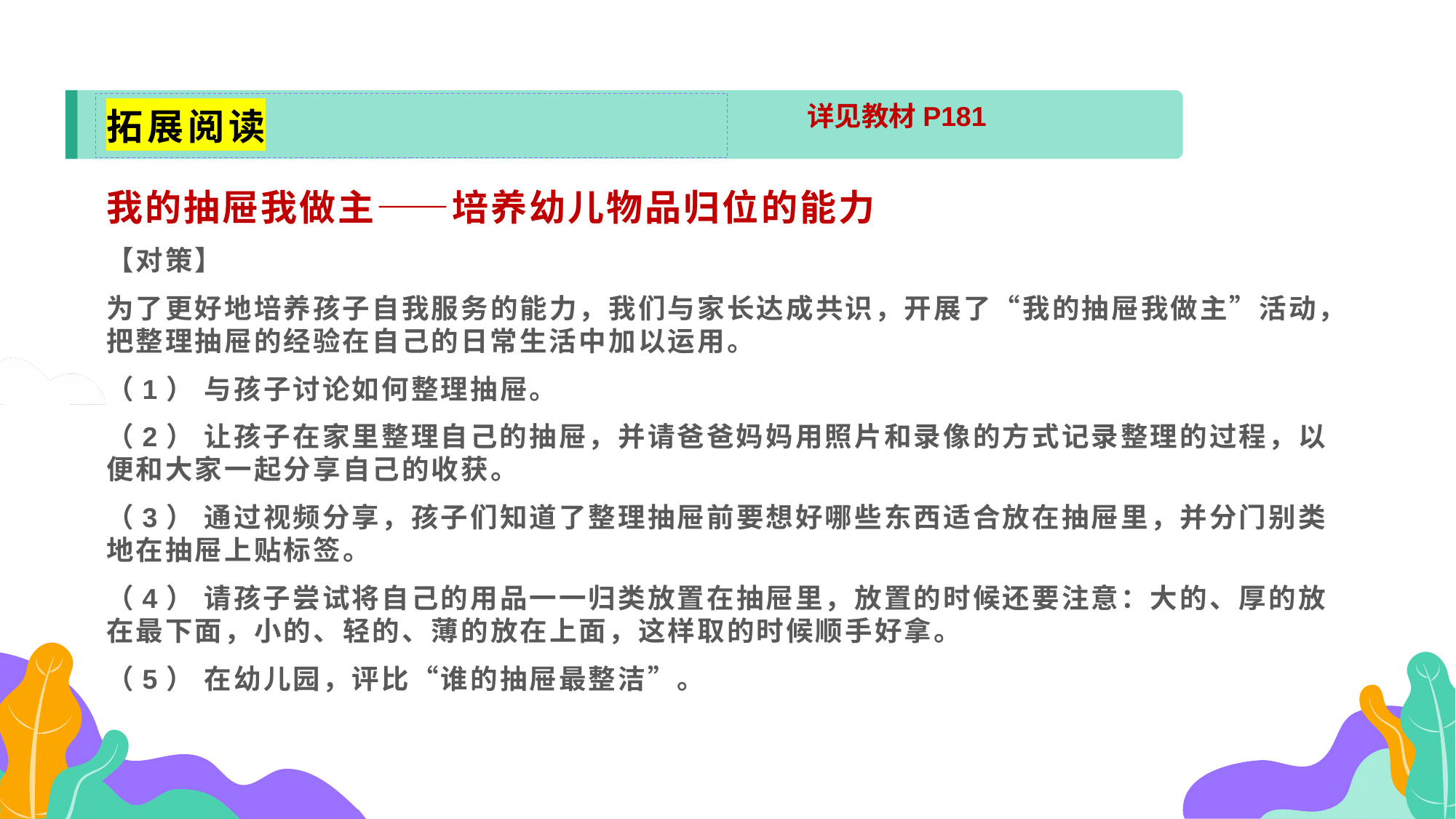

拓展阅读
详见教材P181
我的抽屉我做主——培养幼儿物品归位的能力
【对策】
为了更好地培养孩子自我服务的能力，我们与家长达成共识，开展了“我的抽屉我做主”活动，把整理抽屉的经验在自己的日常生活中加以运用。
（1） 与孩子讨论如何整理抽屉。
（2） 让孩子在家里整理自己的抽屉，并请爸爸妈妈用照片和录像的方式记录整理的过程，以便和大家一起分享自己的收获。
（3） 通过视频分享，孩子们知道了整理抽屉前要想好哪些东西适合放在抽屉里，并分门别类地在抽屉上贴标签。
（4） 请孩子尝试将自己的用品一一归类放置在抽屉里，放置的时候还要注意：大的、厚的放在最下面，小的、轻的、薄的放在上面，这样取的时候顺手好拿。
（5） 在幼儿园，评比“谁的抽屉最整洁”。